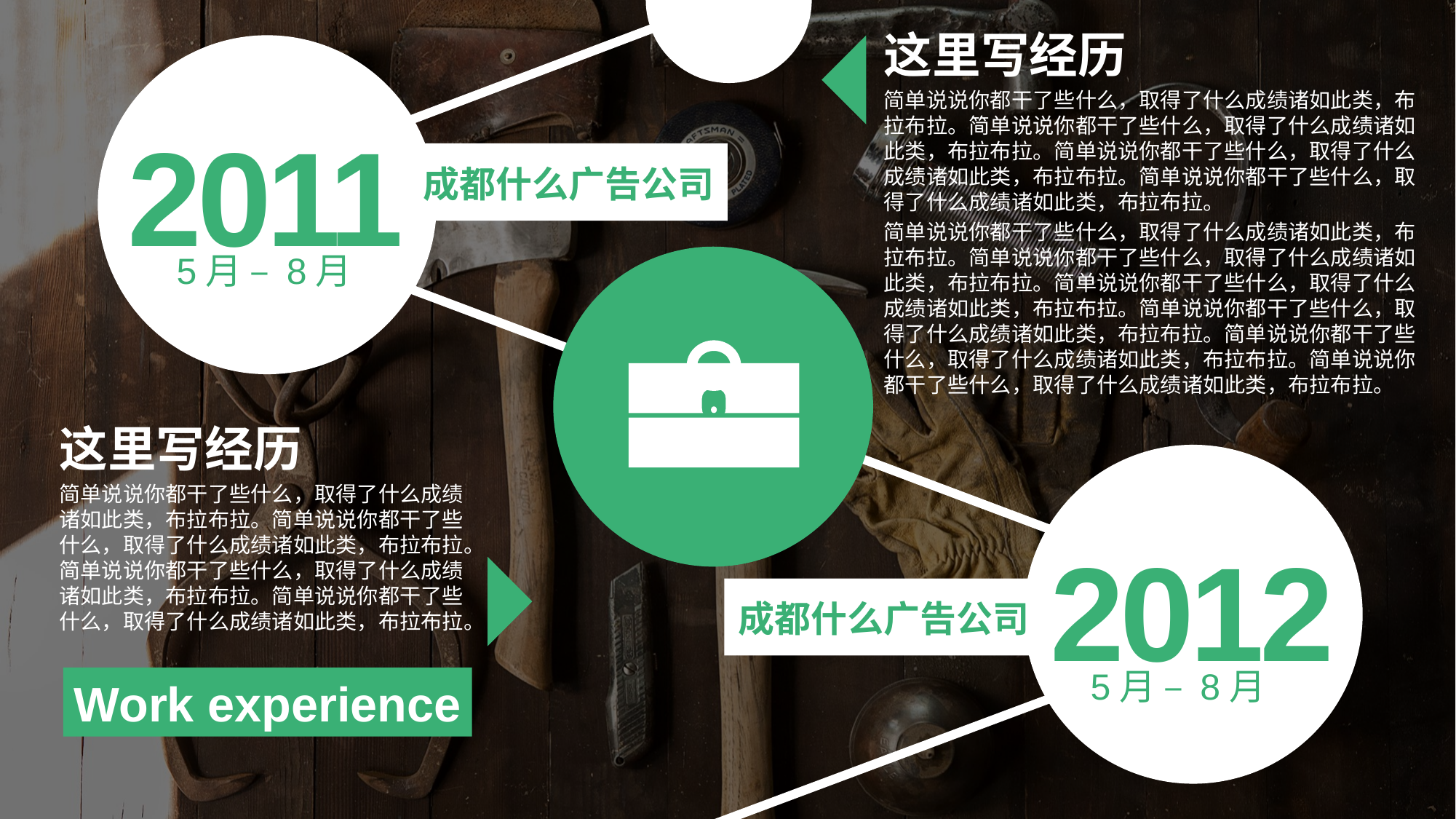

这里写经历
简单说说你都干了些什么，取得了什么成绩诸如此类，布拉布拉。简单说说你都干了些什么，取得了什么成绩诸如此类，布拉布拉。简单说说你都干了些什么，取得了什么成绩诸如此类，布拉布拉。简单说说你都干了些什么，取得了什么成绩诸如此类，布拉布拉。
简单说说你都干了些什么，取得了什么成绩诸如此类，布拉布拉。简单说说你都干了些什么，取得了什么成绩诸如此类，布拉布拉。简单说说你都干了些什么，取得了什么成绩诸如此类，布拉布拉。简单说说你都干了些什么，取得了什么成绩诸如此类，布拉布拉。简单说说你都干了些什么，取得了什么成绩诸如此类，布拉布拉。简单说说你都干了些什么，取得了什么成绩诸如此类，布拉布拉。

2011

成都什么广告公司
5月 – 8月

这里写经历
简单说说你都干了些什么，取得了什么成绩诸如此类，布拉布拉。简单说说你都干了些什么，取得了什么成绩诸如此类，布拉布拉。简单说说你都干了些什么，取得了什么成绩诸如此类，布拉布拉。简单说说你都干了些什么，取得了什么成绩诸如此类，布拉布拉。

2012

成都什么广告公司
5月 – 8月
Work experience